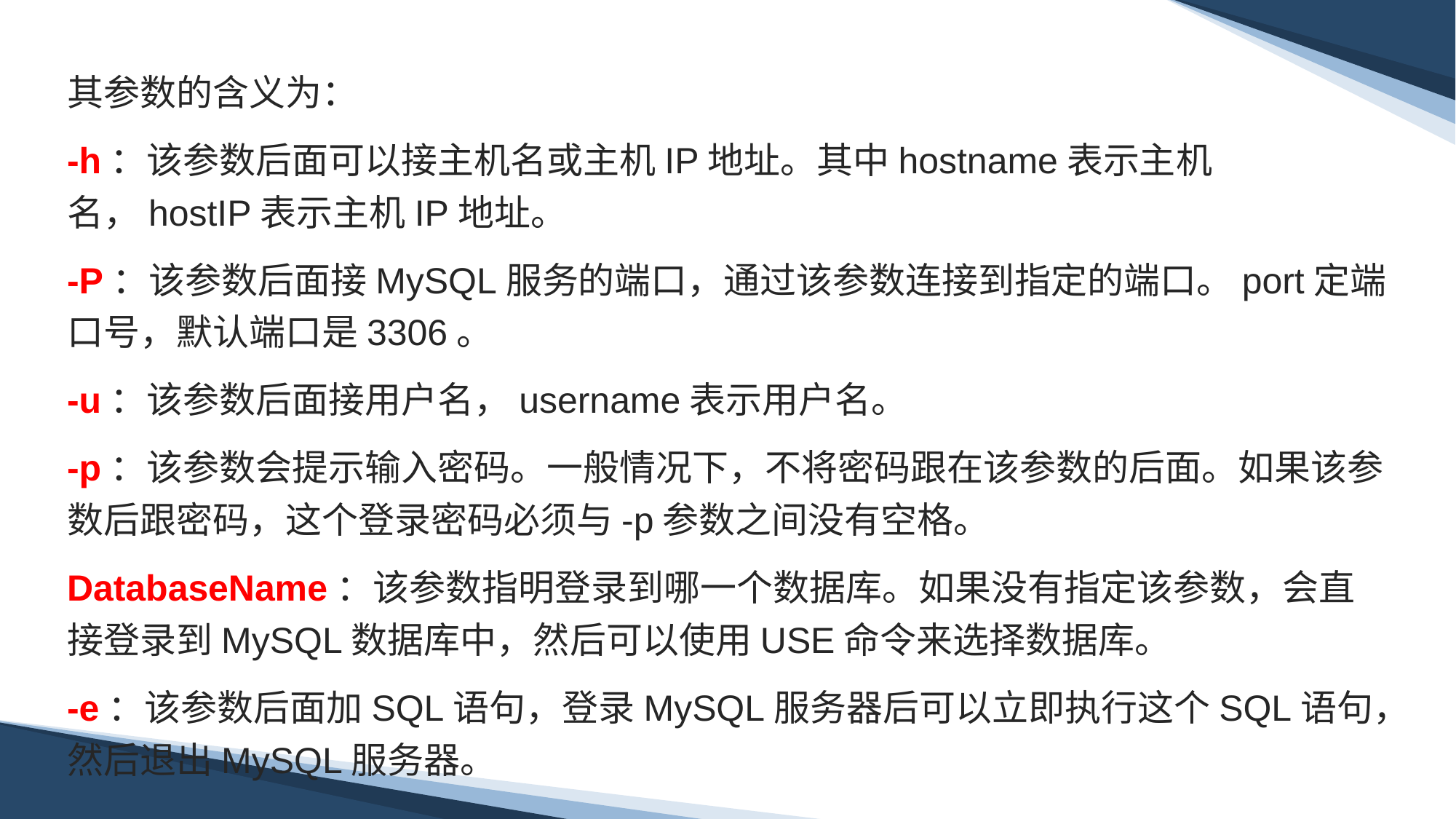

其参数的含义为：
-h：该参数后面可以接主机名或主机IP地址。其中hostname表示主机名，hostIP表示主机IP地址。
-P：该参数后面接MySQL服务的端口，通过该参数连接到指定的端口。port定端口号，默认端口是3306。
-u：该参数后面接用户名，username表示用户名。
-p：该参数会提示输入密码。一般情况下，不将密码跟在该参数的后面。如果该参数后跟密码，这个登录密码必须与-p参数之间没有空格。
DatabaseName：该参数指明登录到哪一个数据库。如果没有指定该参数，会直接登录到MySQL数据库中，然后可以使用USE命令来选择数据库。
-e：该参数后面加SQL语句，登录MySQL服务器后可以立即执行这个SQL语句，然后退出MySQL服务器。